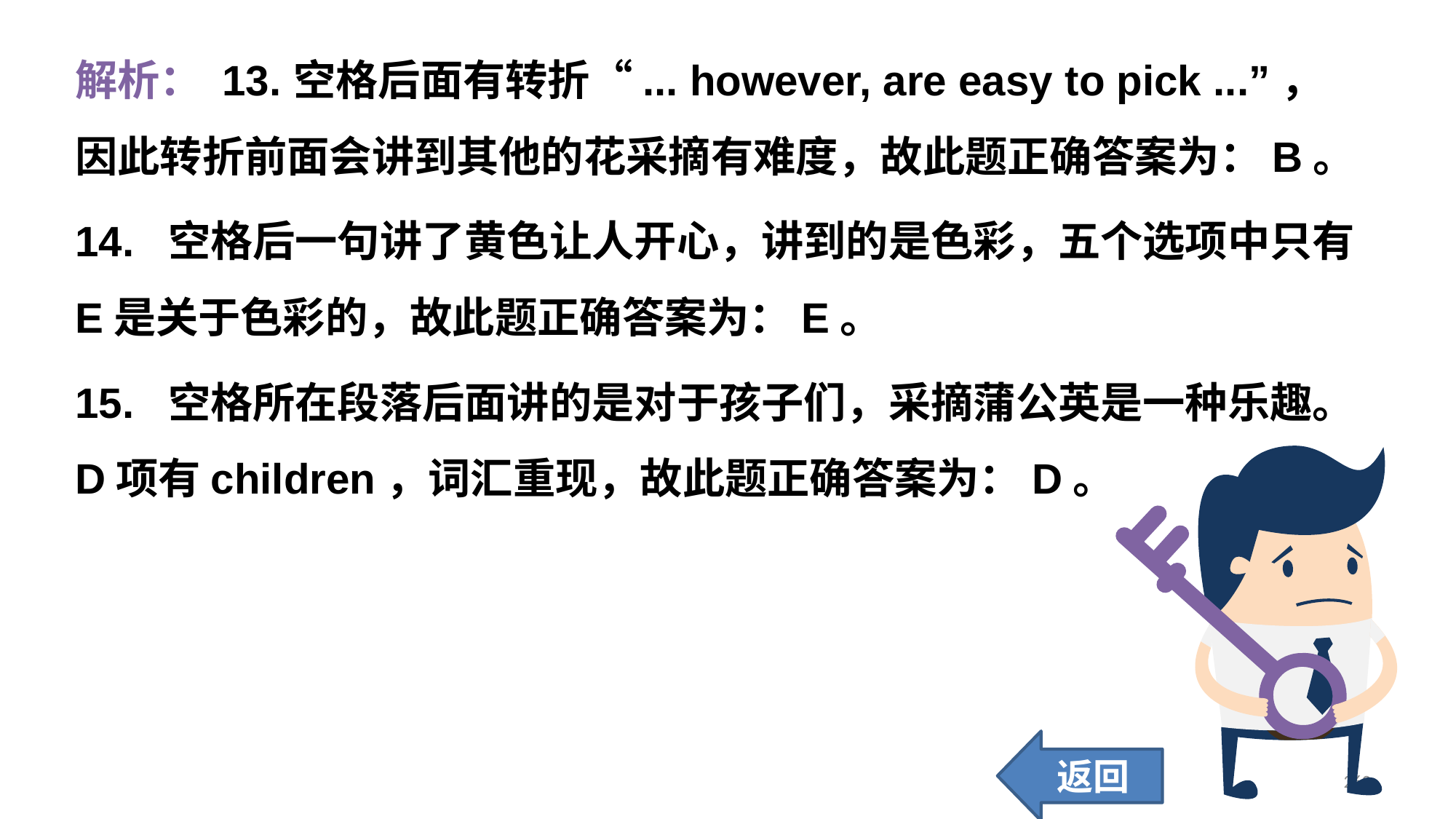

解析： 13.	空格后面有转折“... however, are easy to pick ...”，因此转折前面会讲到其他的花采摘有难度，故此题正确答案为：B。
14.  空格后一句讲了黄色让人开心，讲到的是色彩，五个选项中只有E是关于色彩的，故此题正确答案为：E。
15.  空格所在段落后面讲的是对于孩子们，采摘蒲公英是一种乐趣。D项有children，词汇重现，故此题正确答案为：D。

返回
260